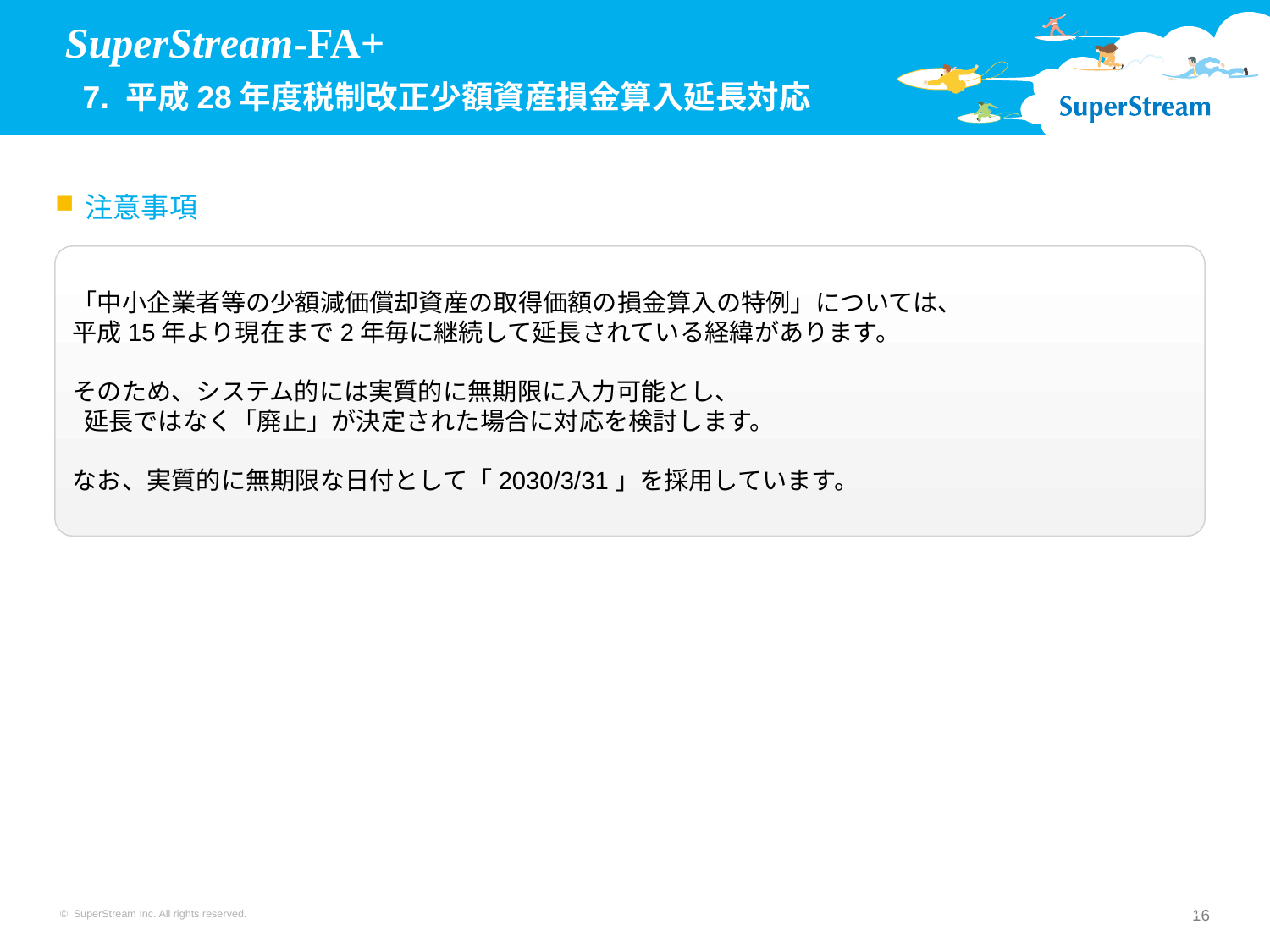

SuperStream-FA+
  7. 平成28年度税制改正少額資産損金算入延長対応
注意事項

「中小企業者等の少額減価償却資産の取得価額の損金算入の特例」については、
平成15年より現在まで2年毎に継続して延長されている経緯があります。

そのため、システム的には実質的に無期限に入力可能とし、
 延長ではなく「廃止」が決定された場合に対応を検討します。

なお、実質的に無期限な日付として「2030/3/31」を採用しています。
©  SuperStream Inc. All rights reserved.
16
16